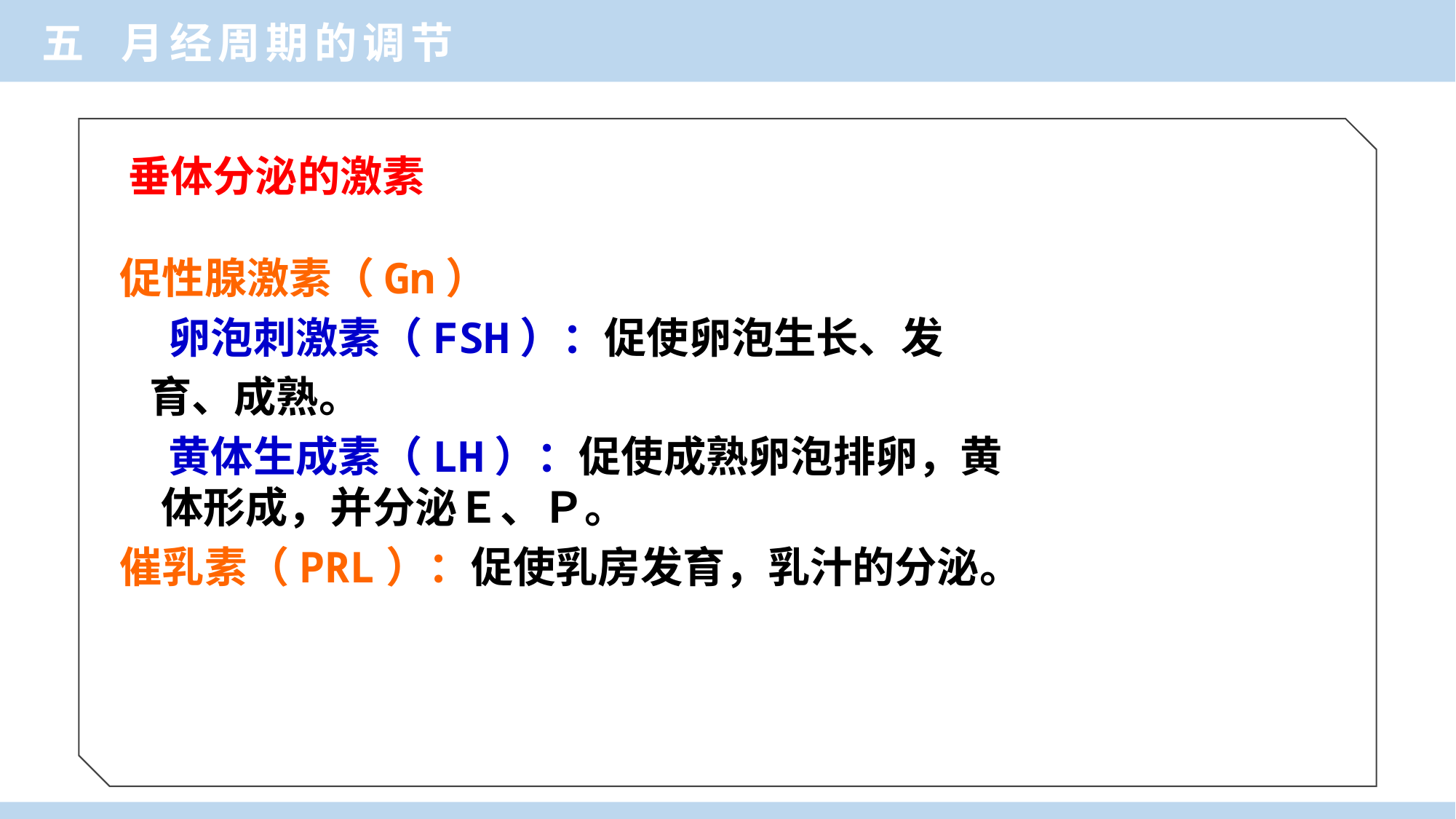

五  月经周期的调节

垂体分泌的激素
促性腺激素（Gn）
    卵泡刺激素（FSH）：促使卵泡生长、发
  育、成熟。
    黄体生成素（LH）：促使成熟卵泡排卵，黄体形成，并分泌Ｅ、Ｐ。
催乳素（PRL）：促使乳房发育，乳汁的分泌。